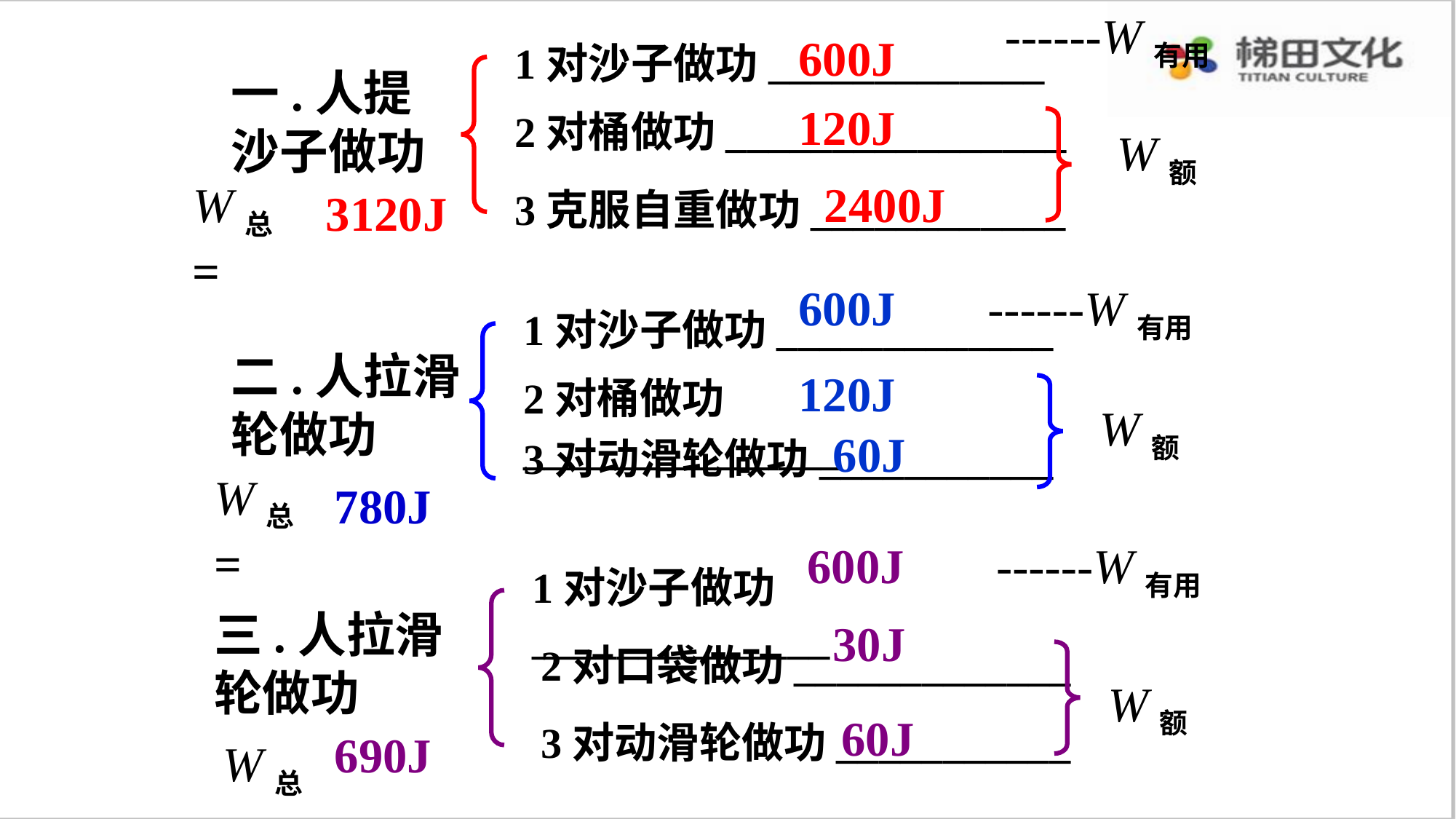

------W有用
600J
1对沙子做功_____________
一.人提沙子做功

120J
2对桶做功________________

W额
W总=
2400J
3120J
3克服自重做功____________
600J
------W有用
1对沙子做功_____________

二.人拉滑轮做功
120J
2对桶做功_______________

W额
60J
3对动滑轮做功___________
W总=
780J
600J
------W有用
1对沙子做功______________

三.人拉滑轮做功
30J
2对口袋做功_____________

W额
60J
3对动滑轮做功___________
690J
W总=